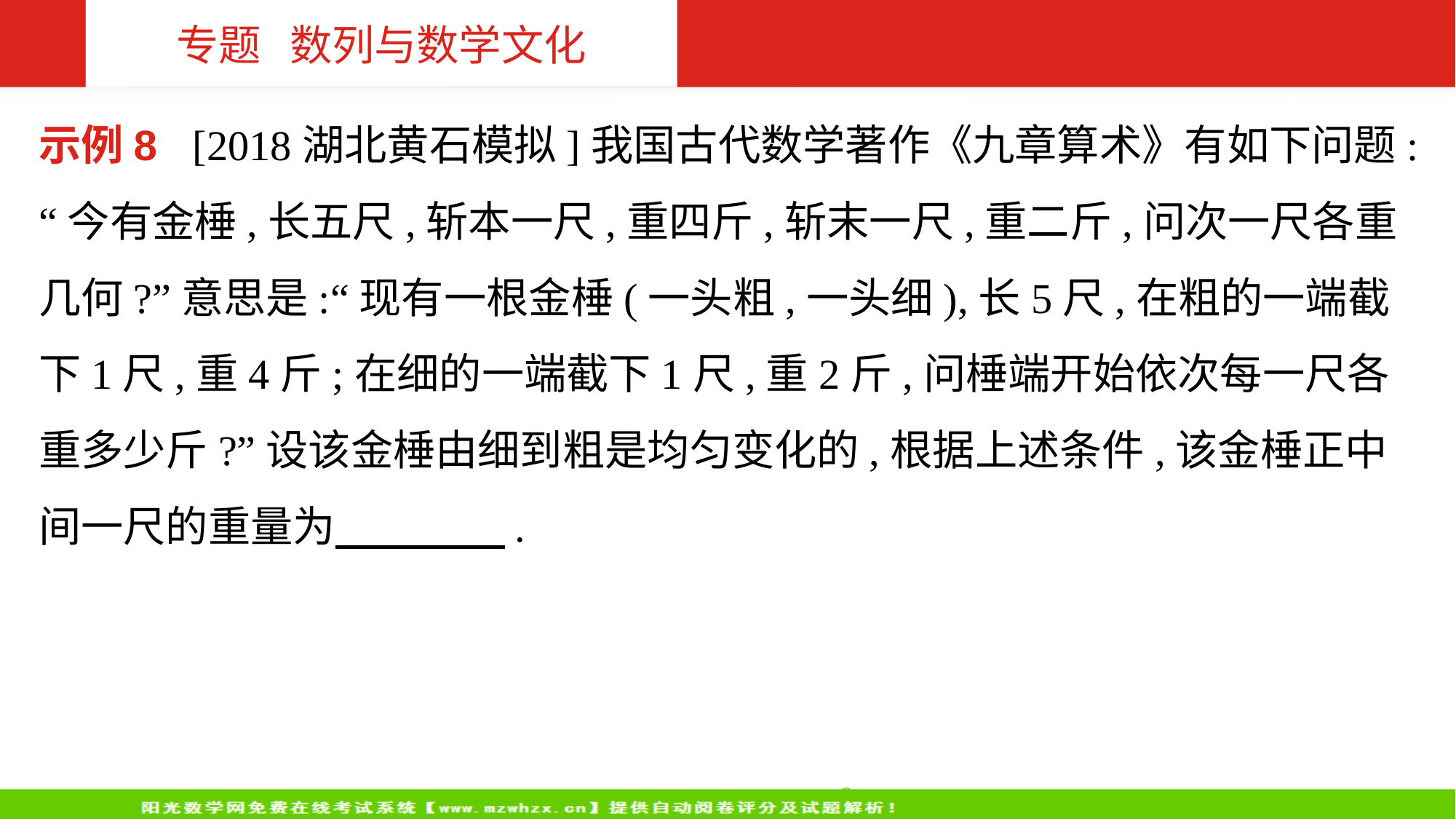

专题   数列与数学文化

示例8   [2018湖北黄石模拟]我国古代数学著作《九章算术》有如下问题:“今有金棰,长五尺,斩本一尺,重四斤,斩末一尺,重二斤,问次一尺各重几何?”意思是:“现有一根金棰(一头粗,一头细),长5尺,在粗的一端截下1尺,重4斤;在细的一端截下1尺,重2斤,问棰端开始依次每一尺各重多少斤?”设该金棰由细到粗是均匀变化的,根据上述条件,该金棰正中间一尺的重量为　　　　.